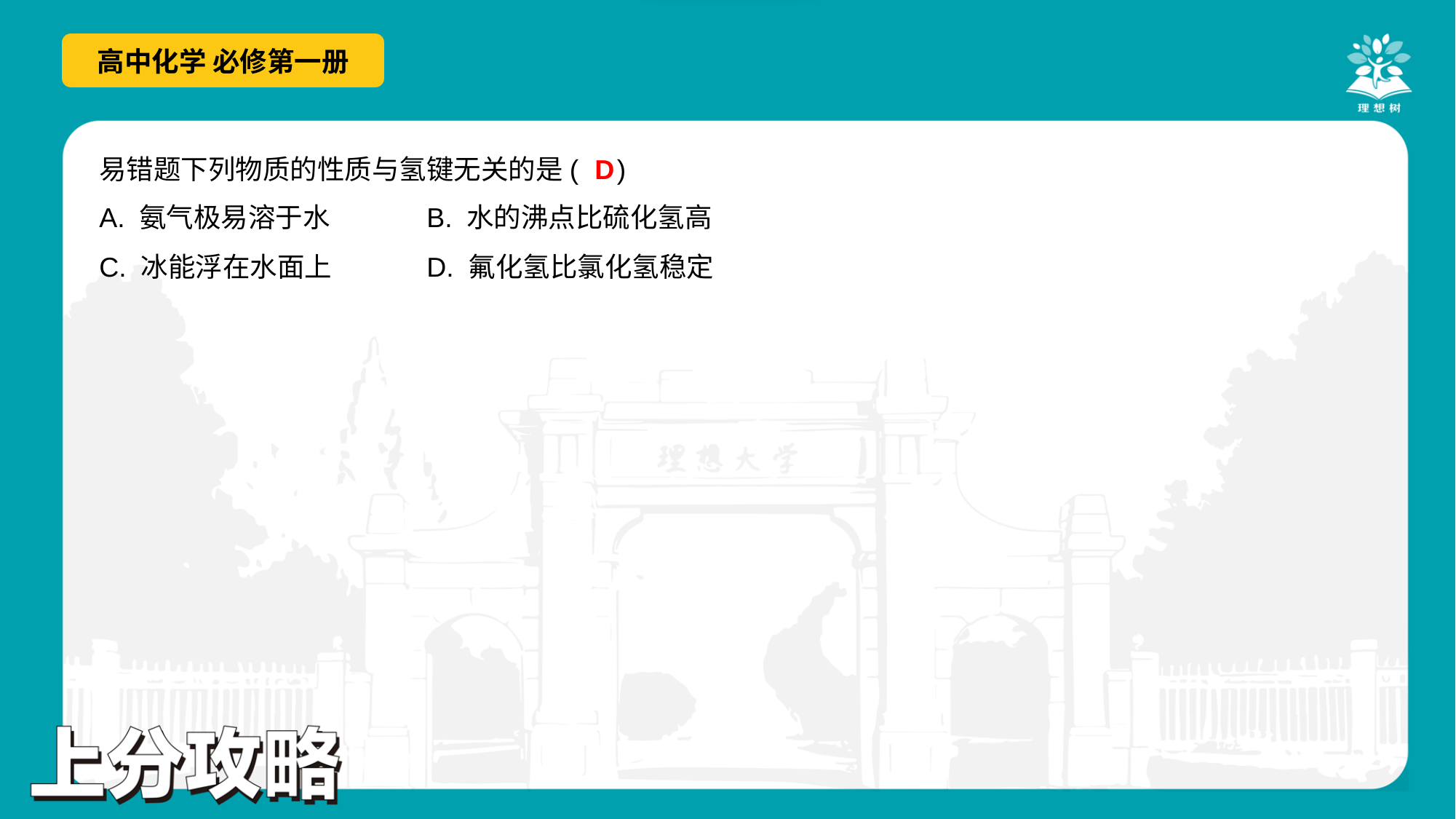

D
易错题下列物质的性质与氢键无关的是(     )
A. 氨气极易溶于水	B. 水的沸点比硫化氢高
C. 冰能浮在水面上	D. 氟化氢比氯化氢稳定